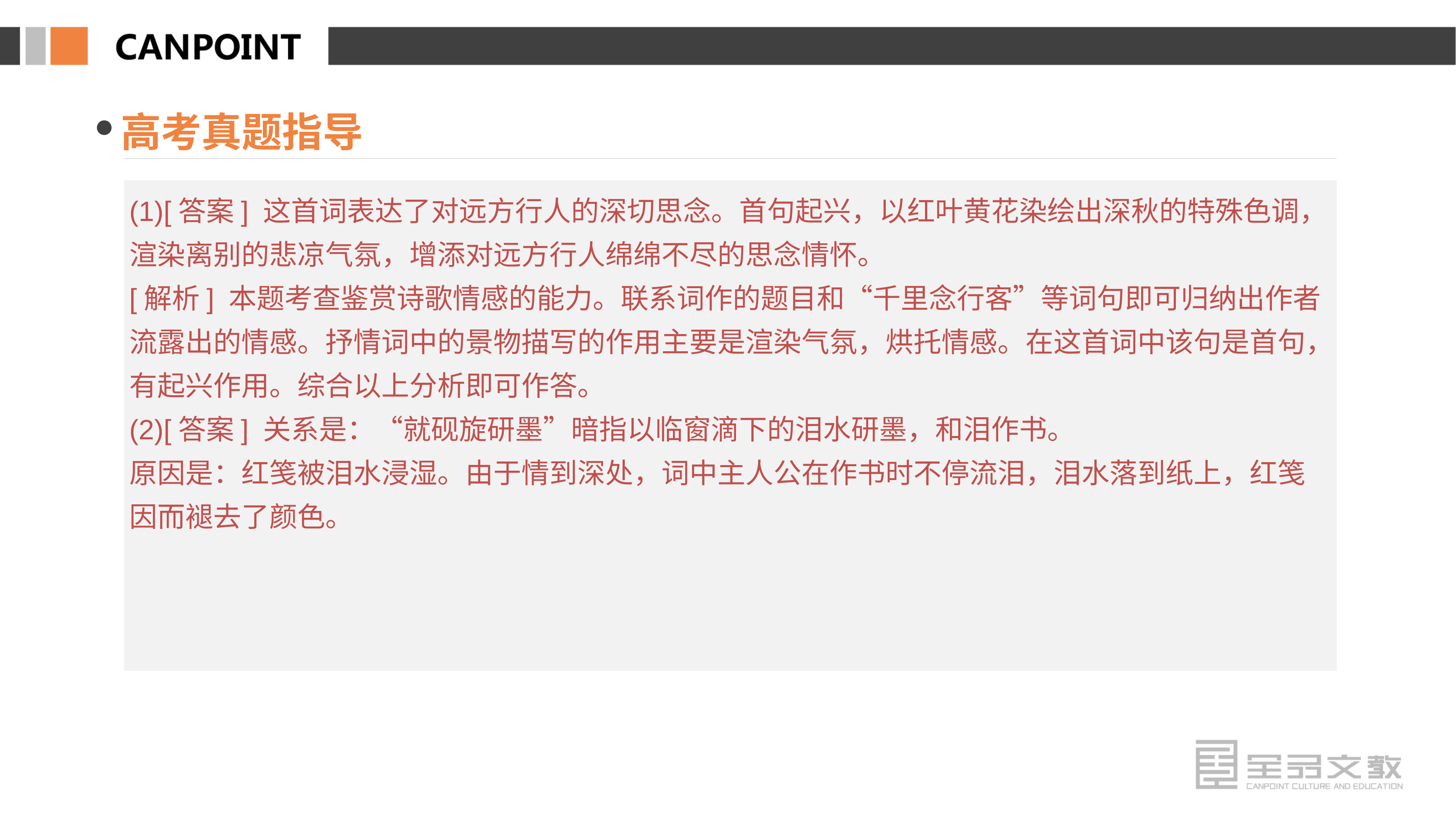

高考真题指导

(1)[答案] 这首词表达了对远方行人的深切思念。首句起兴，以红叶黄花染绘出深秋的特殊色调，渲染离别的悲凉气氛，增添对远方行人绵绵不尽的思念情怀。
[解析] 本题考查鉴赏诗歌情感的能力。联系词作的题目和“千里念行客”等词句即可归纳出作者流露出的情感。抒情词中的景物描写的作用主要是渲染气氛，烘托情感。在这首词中该句是首句，有起兴作用。综合以上分析即可作答。
(2)[答案] 关系是：“就砚旋研墨”暗指以临窗滴下的泪水研墨，和泪作书。
原因是：红笺被泪水浸湿。由于情到深处，词中主人公在作书时不停流泪，泪水落到纸上，红笺因而褪去了颜色。